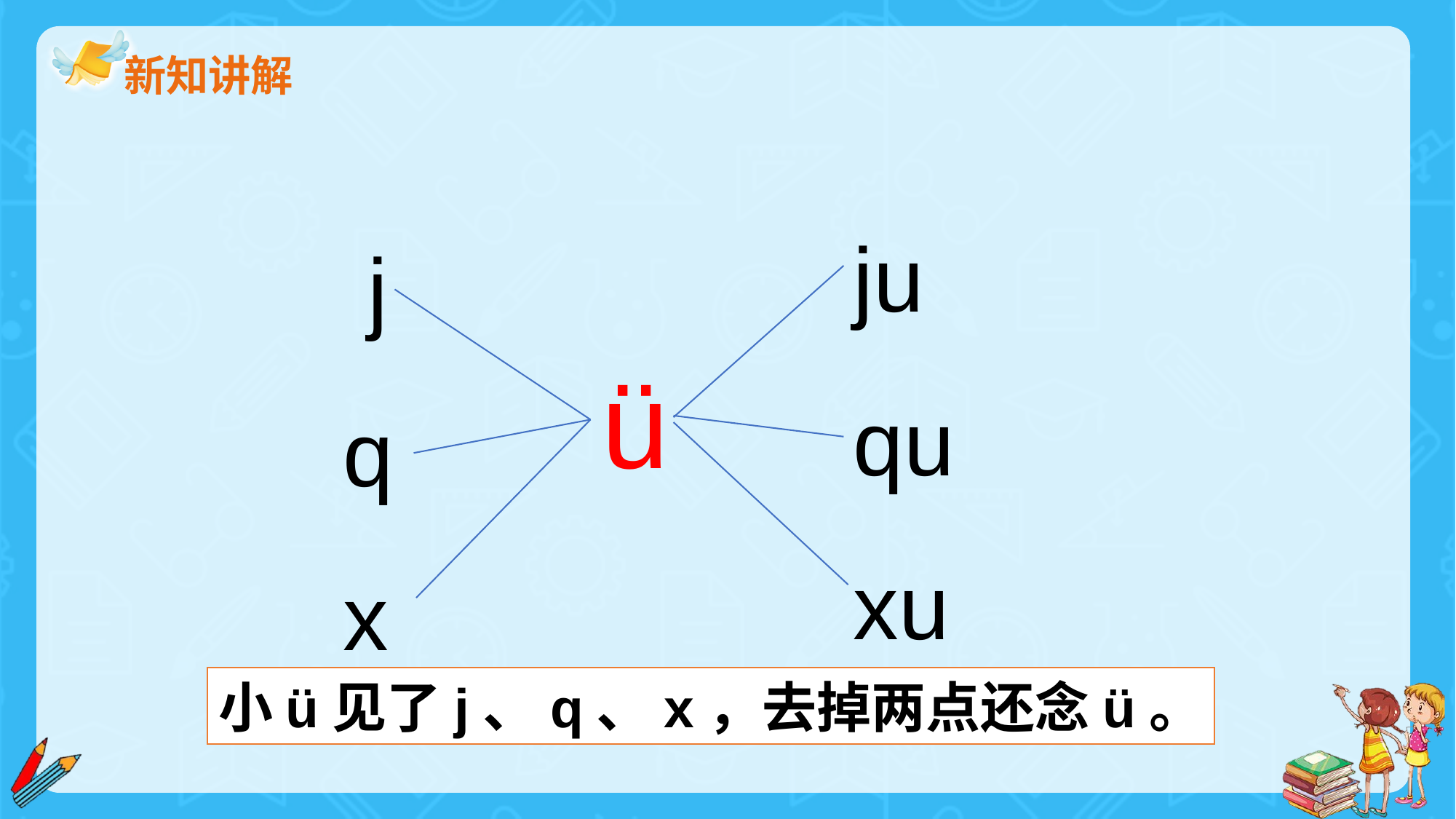

新知讲解
ju
qu
xu
 j
q
x
ü
小ü见了j、q、x，去掉两点还念ü。